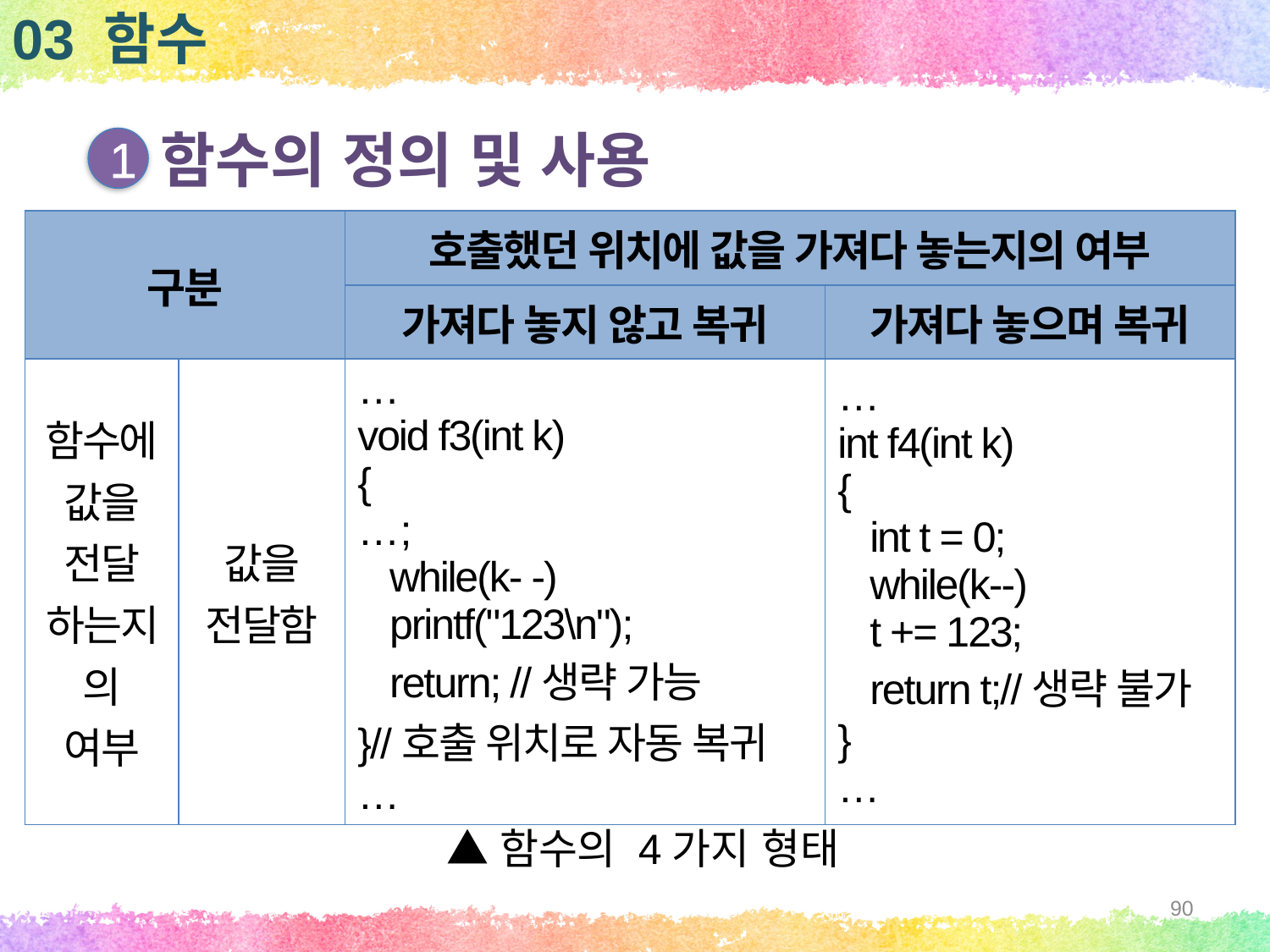

03 함수
함수의 정의 및 사용
1
| 구분 |  | 호출했던 위치에 값을 가져다 놓는지의 여부 |  |
| --- | --- | --- | --- |
|  |  | 가져다 놓지 않고 복귀 | 가져다 놓으며 복귀 |
| 함수에 값을 전달 하는지의 여부 | 값을 전달함 | … void f3(int k) { …; while(k- -) printf("123\n"); return; //생략 가능 }//호출 위치로 자동 복귀 … | … int f4(int k) { int t = 0; while(k--) t += 123; return t;//생략 불가 } … |
▲함수의 4가지 형태
90